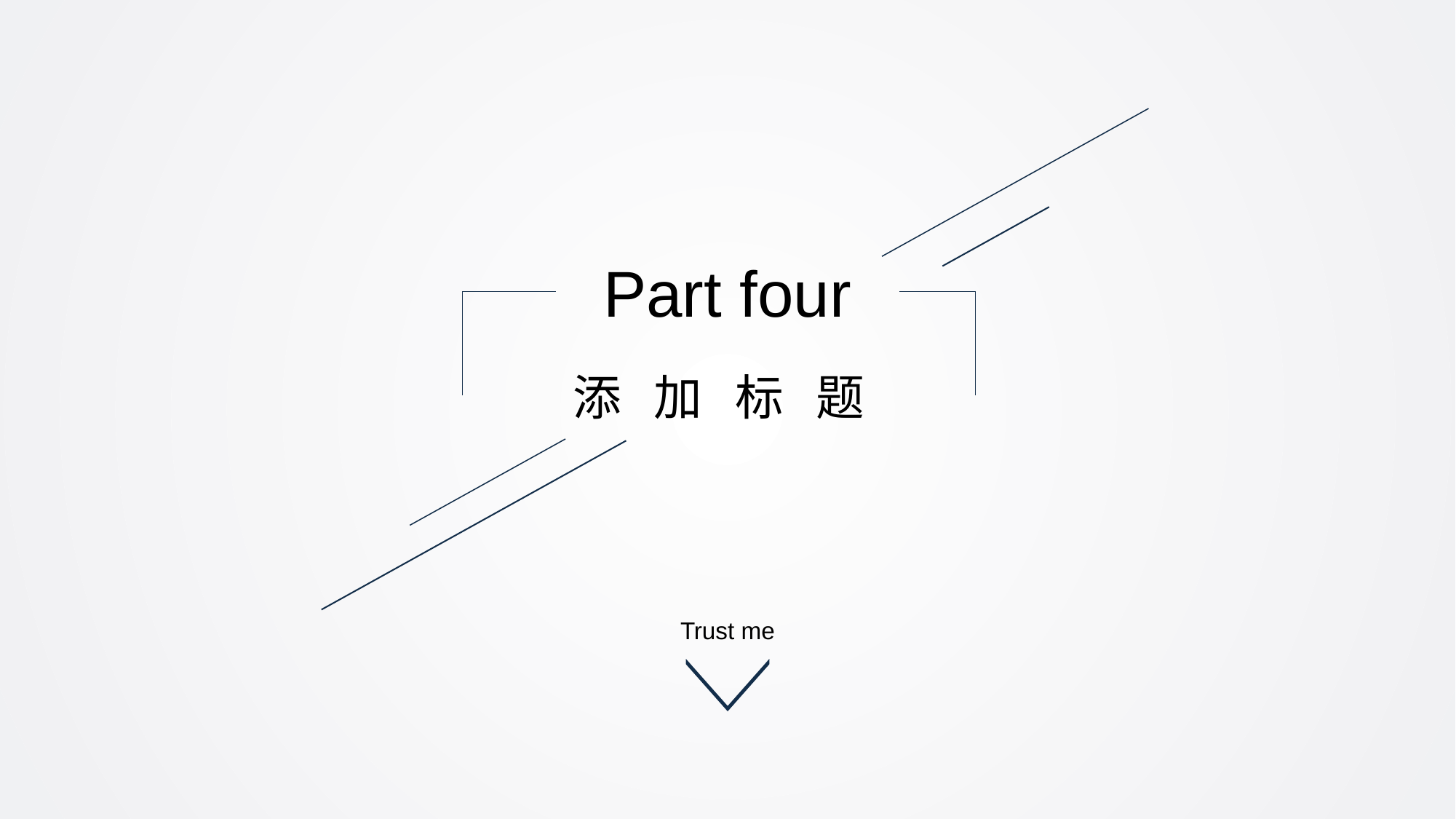

Part four
添   加   标   题
Trust me